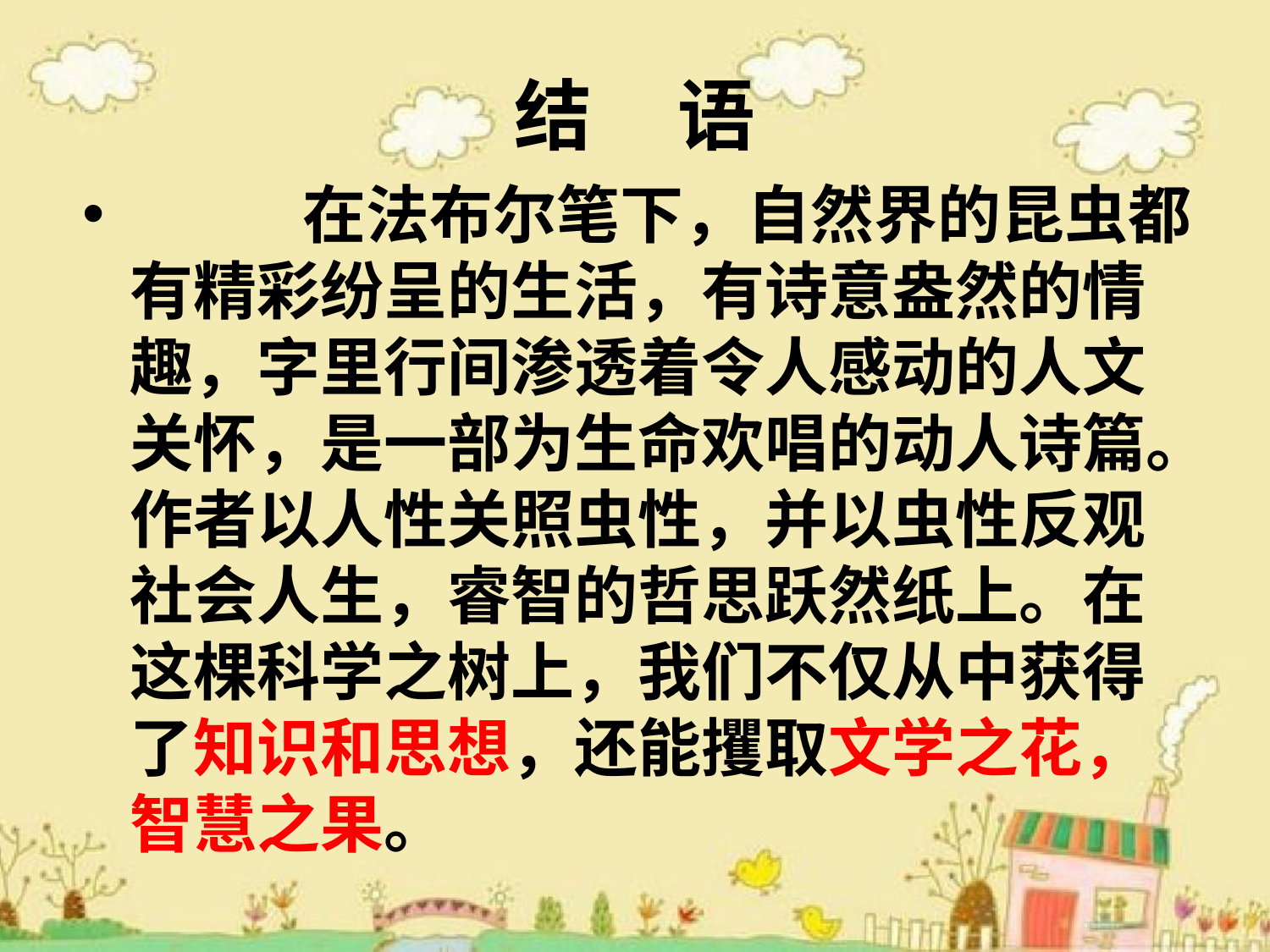

# 结    语
         在法布尔笔下，自然界的昆虫都有精彩纷呈的生活，有诗意盎然的情趣，字里行间渗透着令人感动的人文关怀，是一部为生命欢唱的动人诗篇。作者以人性关照虫性，并以虫性反观社会人生，睿智的哲思跃然纸上。在这棵科学之树上，我们不仅从中获得了知识和思想，还能攫取文学之花，智慧之果。